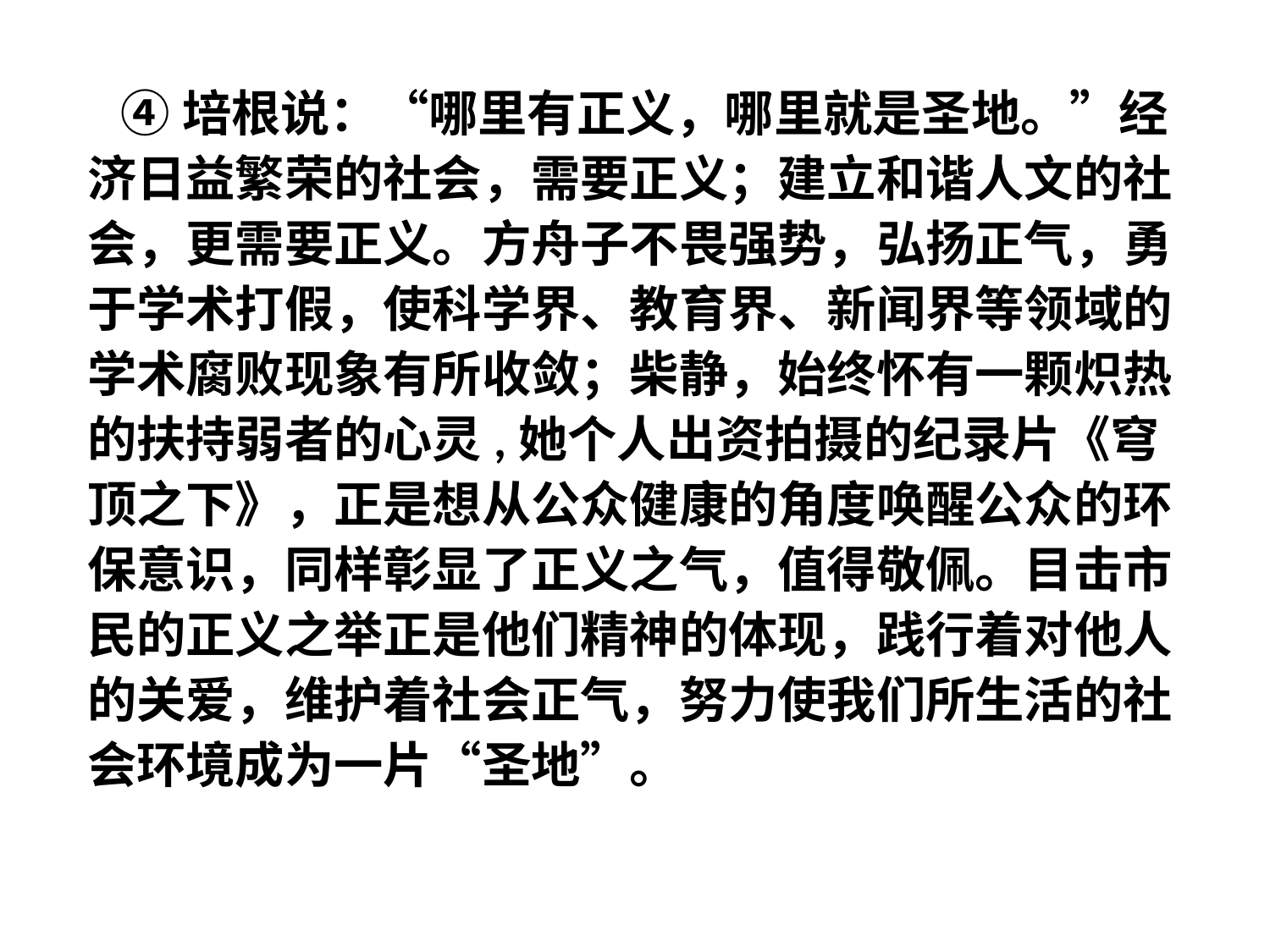

④培根说：“哪里有正义，哪里就是圣地。”经济日益繁荣的社会，需要正义；建立和谐人文的社会，更需要正义。方舟子不畏强势，弘扬正气，勇于学术打假，使科学界、教育界、新闻界等领域的学术腐败现象有所收敛；柴静，始终怀有一颗炽热的扶持弱者的心灵,她个人出资拍摄的纪录片《穹顶之下》，正是想从公众健康的角度唤醒公众的环保意识，同样彰显了正义之气，值得敬佩。目击市民的正义之举正是他们精神的体现，践行着对他人的关爱，维护着社会正气，努力使我们所生活的社会环境成为一片“圣地”。